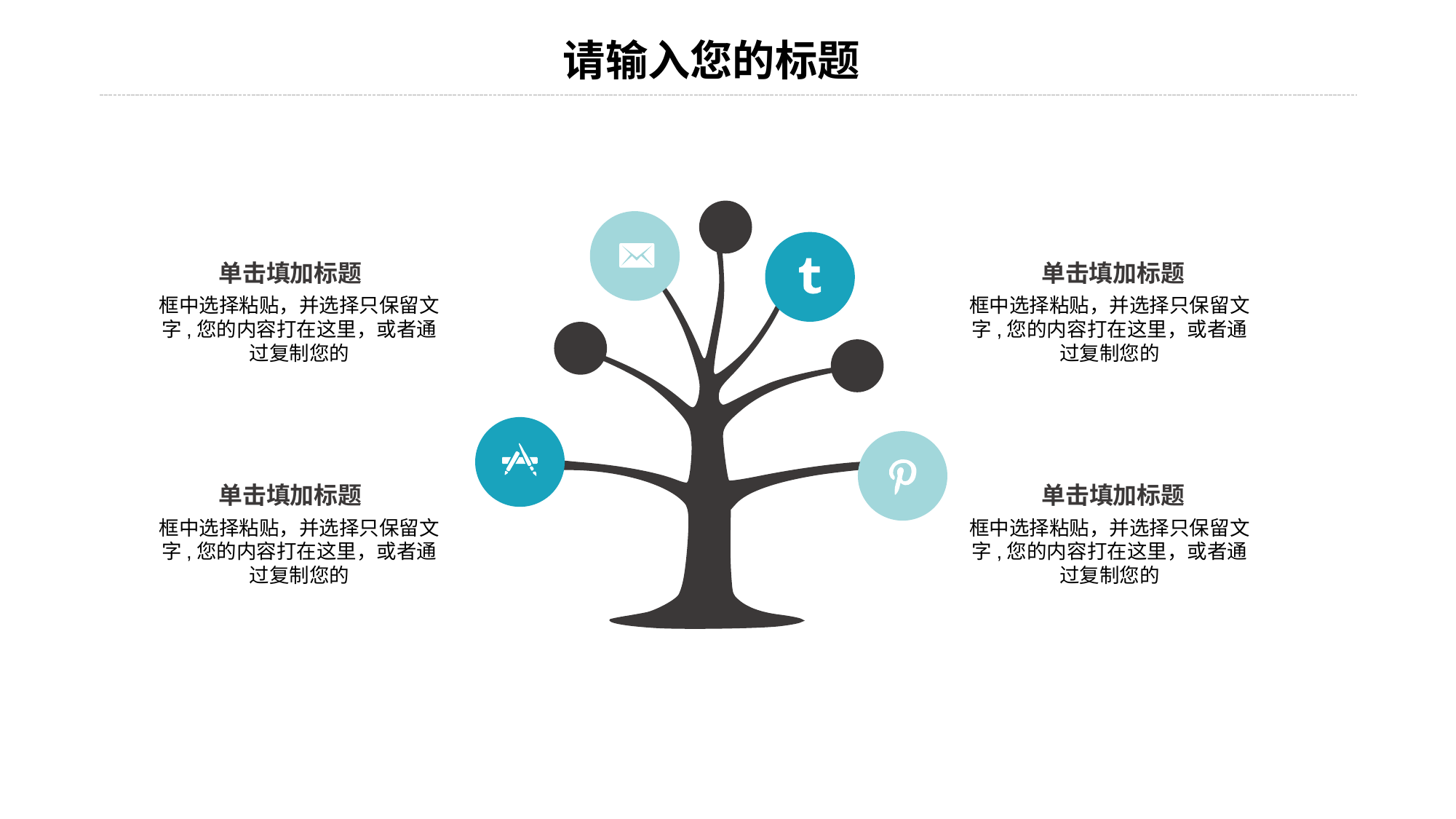

单击填加标题
单击填加标题
框中选择粘贴，并选择只保留文字,您的内容打在这里，或者通过复制您的
框中选择粘贴，并选择只保留文字,您的内容打在这里，或者通过复制您的
单击填加标题
单击填加标题
框中选择粘贴，并选择只保留文字,您的内容打在这里，或者通过复制您的
框中选择粘贴，并选择只保留文字,您的内容打在这里，或者通过复制您的